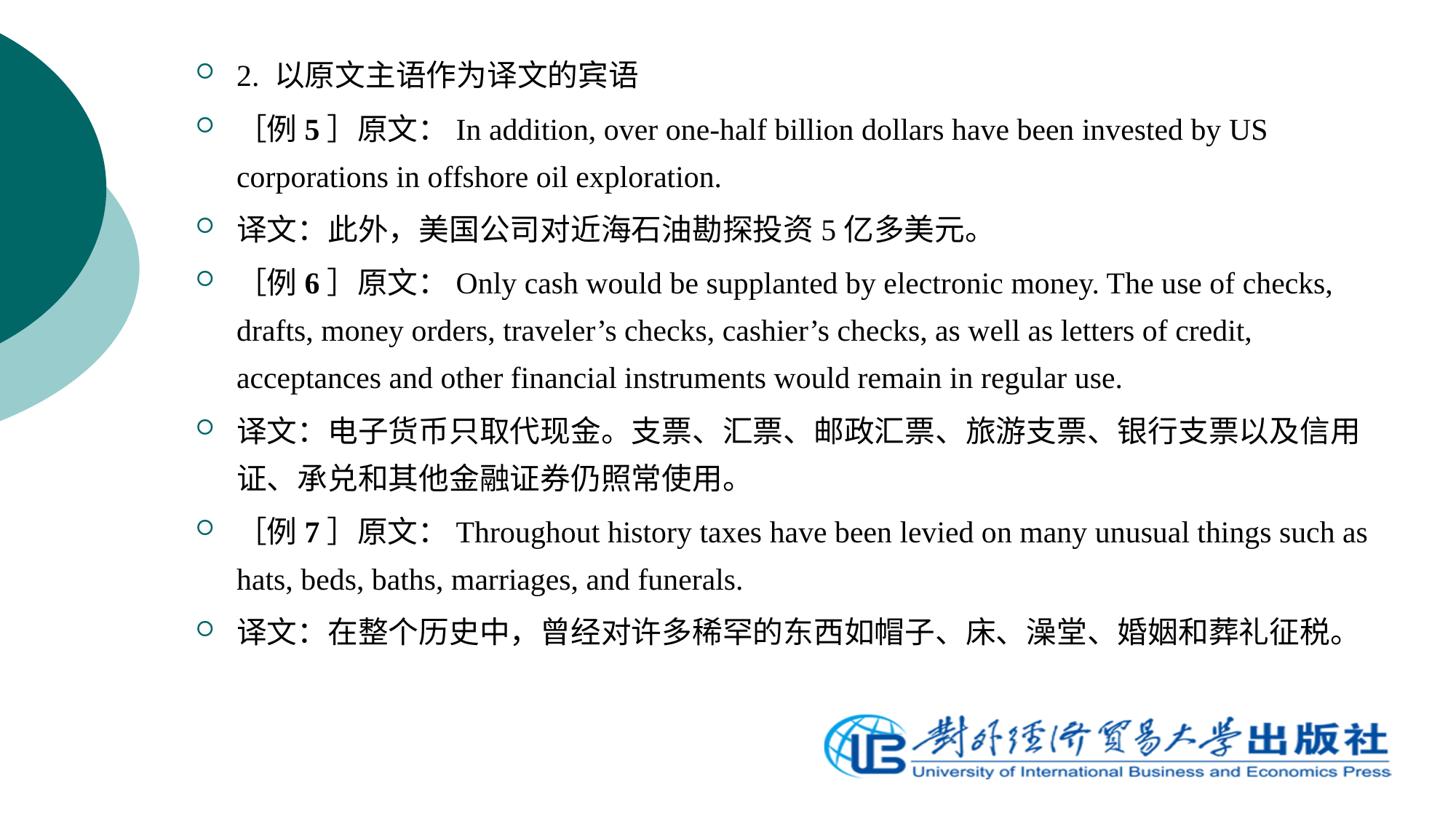

2. 以原文主语作为译文的宾语
［例5］原文：In addition, over one-half billion dollars have been invested by US corporations in offshore oil exploration.
译文：此外，美国公司对近海石油勘探投资5亿多美元。
［例6］原文：Only cash would be supplanted by electronic money. The use of checks, drafts, money orders, traveler’s checks, cashier’s checks, as well as letters of credit, acceptances and other financial instruments would remain in regular use.
译文：电子货币只取代现金。支票、汇票、邮政汇票、旅游支票、银行支票以及信用证、承兑和其他金融证券仍照常使用。
［例7］原文：Throughout history taxes have been levied on many unusual things such as hats, beds, baths, marriages, and funerals.
译文：在整个历史中，曾经对许多稀罕的东西如帽子、床、澡堂、婚姻和葬礼征税。